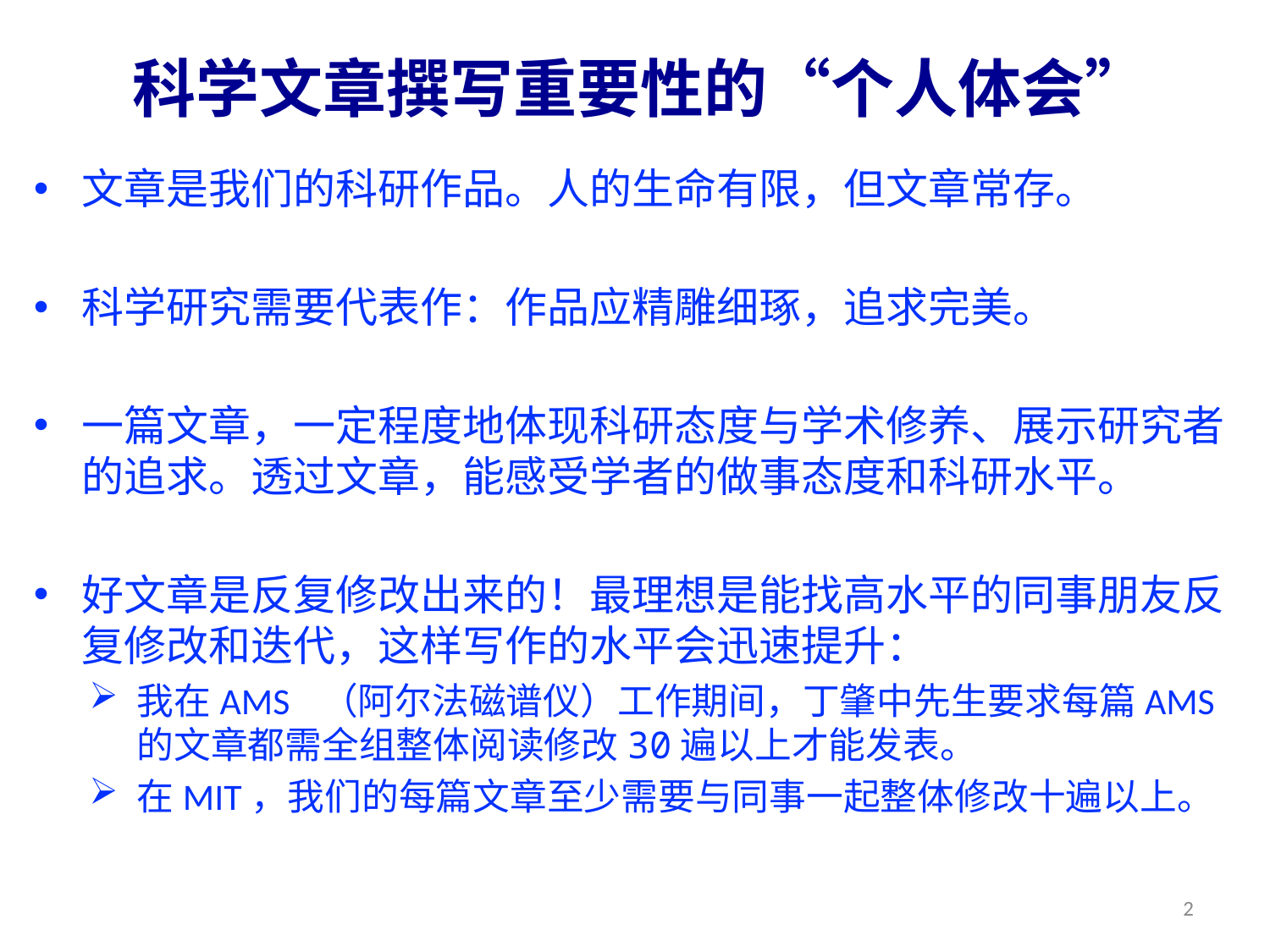

科学文章撰写重要性的“个人体会”
文章是我们的科研作品。人的生命有限，但文章常存。

科学研究需要代表作：作品应精雕细琢，追求完美。

一篇文章，一定程度地体现科研态度与学术修养、展示研究者的追求。透过文章，能感受学者的做事态度和科研水平。

好文章是反复修改出来的！最理想是能找高水平的同事朋友反复修改和迭代，这样写作的水平会迅速提升：
我在AMS （阿尔法磁谱仪）工作期间，丁肇中先生要求每篇AMS的文章都需全组整体阅读修改30遍以上才能发表。
在MIT，我们的每篇文章至少需要与同事一起整体修改十遍以上。

2